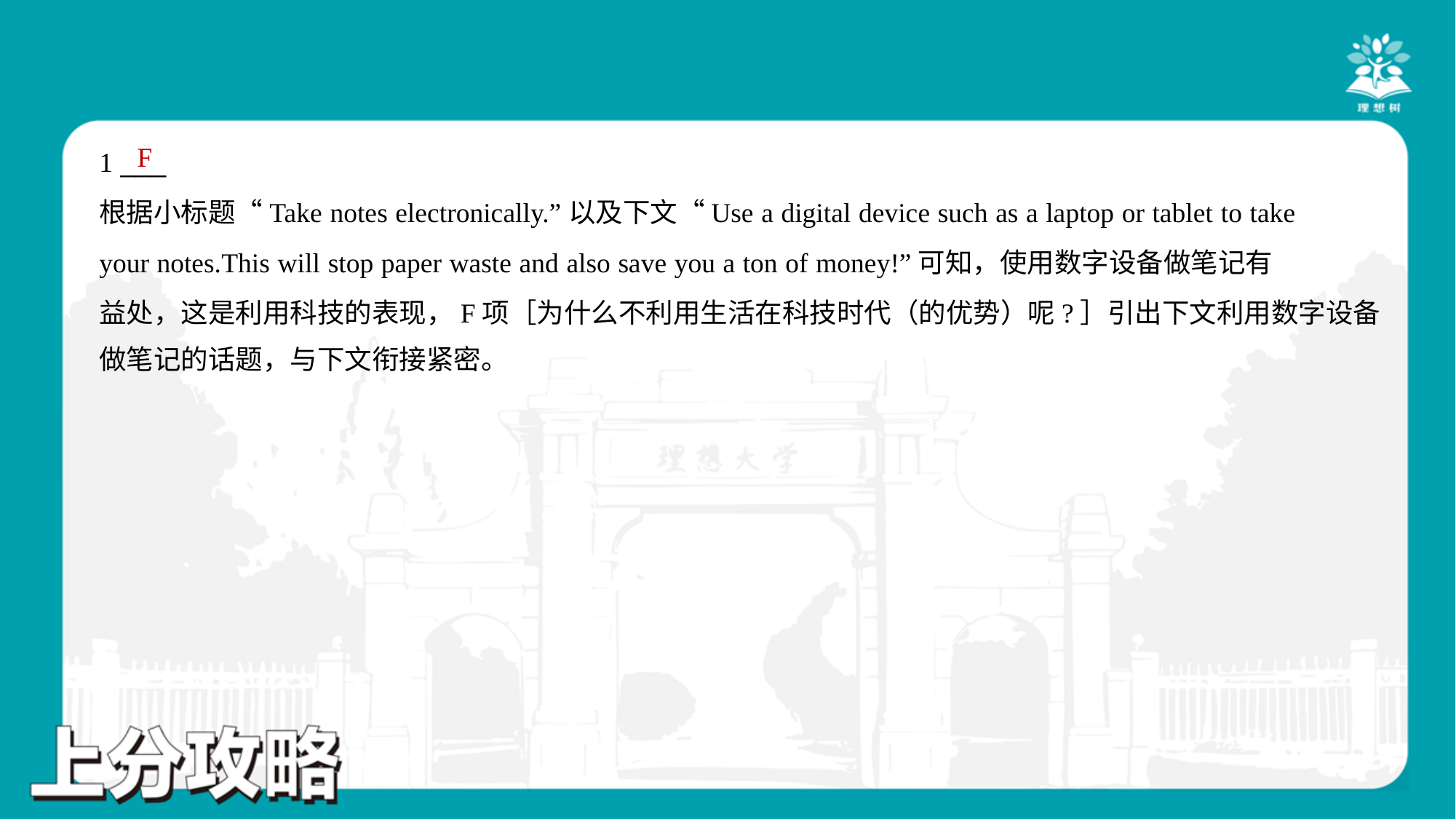

F
1 ___
根据小标题“Take notes electronically.”以及下文“Use a digital device such as a laptop or tablet to take
your notes.This will stop paper waste and also save you a ton of money!”可知，使用数字设备做笔记有
益处，这是利用科技的表现，F项［为什么不利用生活在科技时代（的优势）呢?］引出下文利用数字设备
做笔记的话题，与下文衔接紧密。